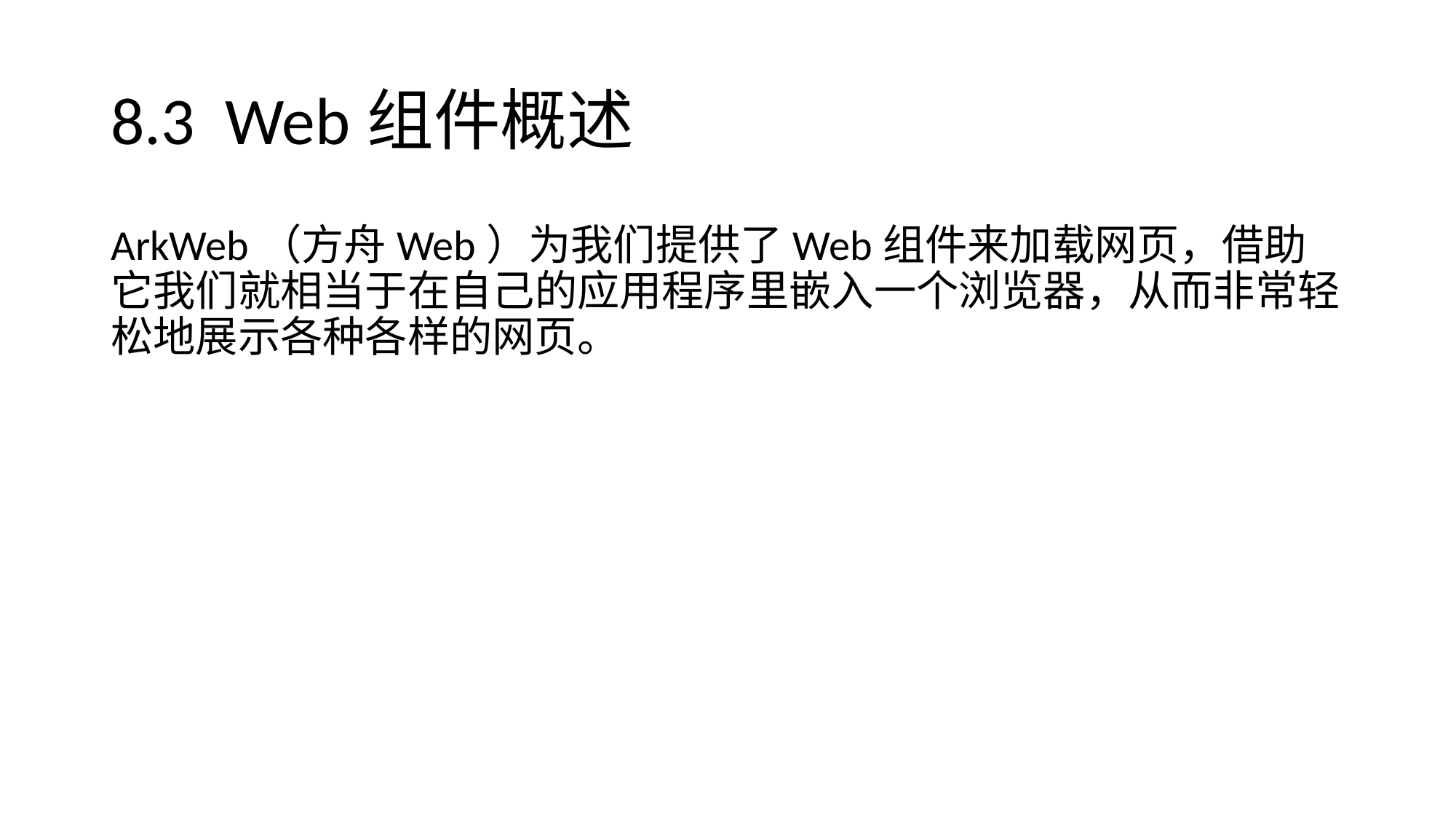

# 8.3  Web组件概述
ArkWeb（方舟Web）为我们提供了Web组件来加载网页，借助它我们就相当于在自己的应用程序里嵌入一个浏览器，从而非常轻松地展示各种各样的网页。